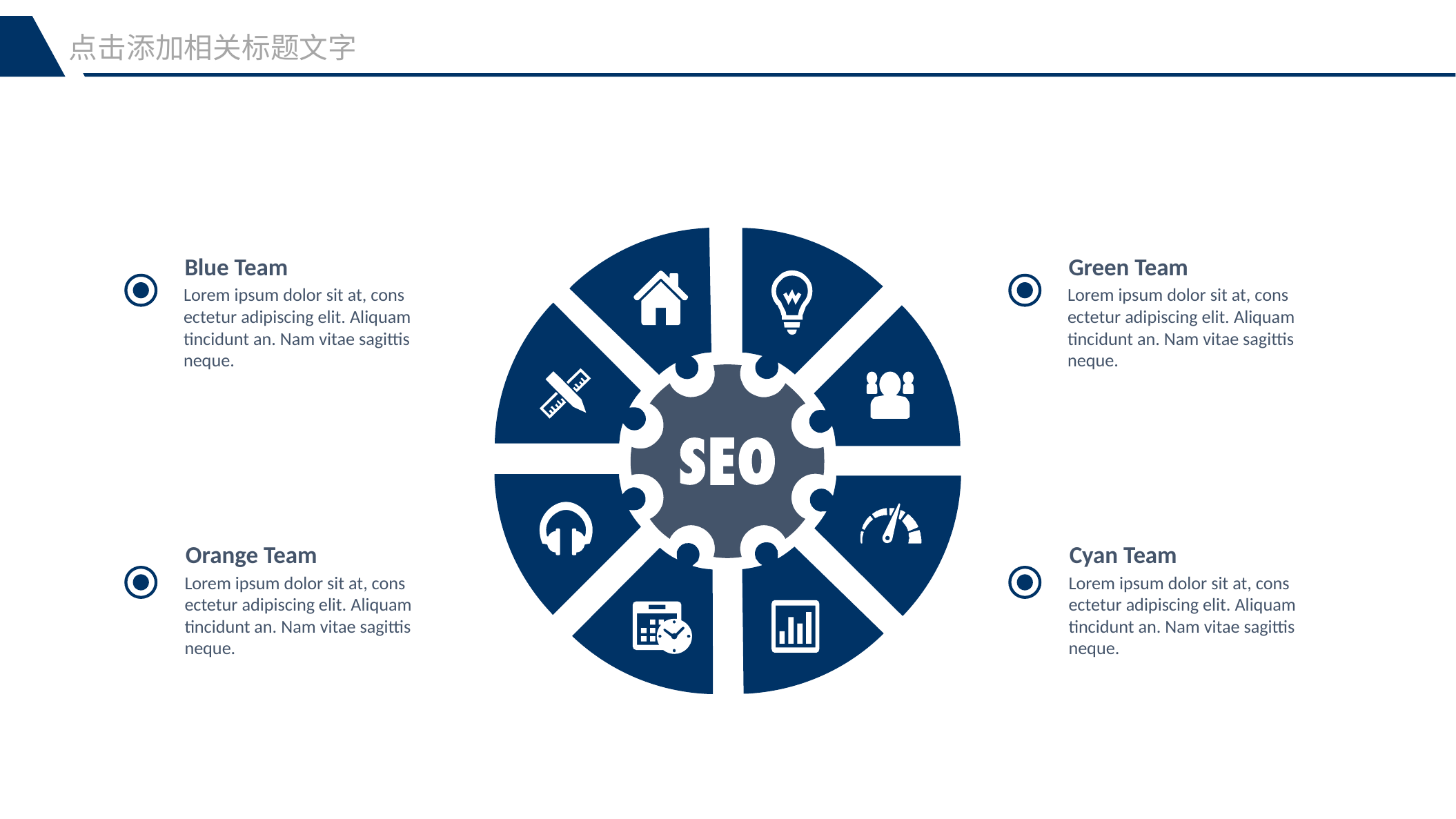

点击添加相关标题文字

Blue Team
Green Team

Lorem ipsum dolor sit at, cons ectetur adipiscing elit. Aliquam tincidunt an. Nam vitae sagittis neque.
Lorem ipsum dolor sit at, cons ectetur adipiscing elit. Aliquam tincidunt an. Nam vitae sagittis neque.

Orange Team
Cyan Team

Lorem ipsum dolor sit at, cons ectetur adipiscing elit. Aliquam tincidunt an. Nam vitae sagittis neque.
Lorem ipsum dolor sit at, cons ectetur adipiscing elit. Aliquam tincidunt an. Nam vitae sagittis neque.